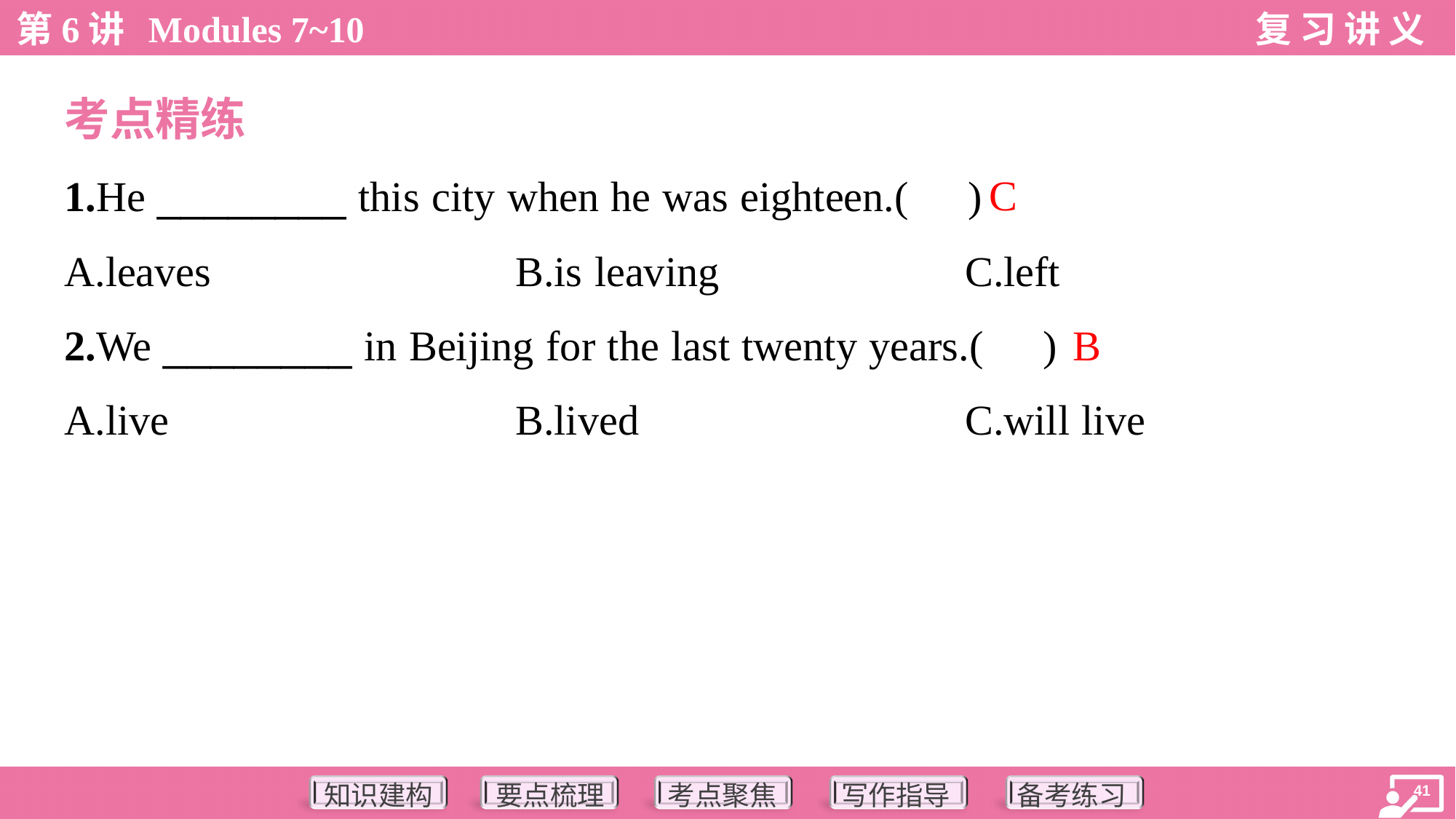

考点精练
C
1.He ________ this city when he was eighteen.(     )
A.leaves	B.is leaving	C.left
B
2.We ________ in Beijing for the last twenty years.(     )
A.live	B.lived	C.will live